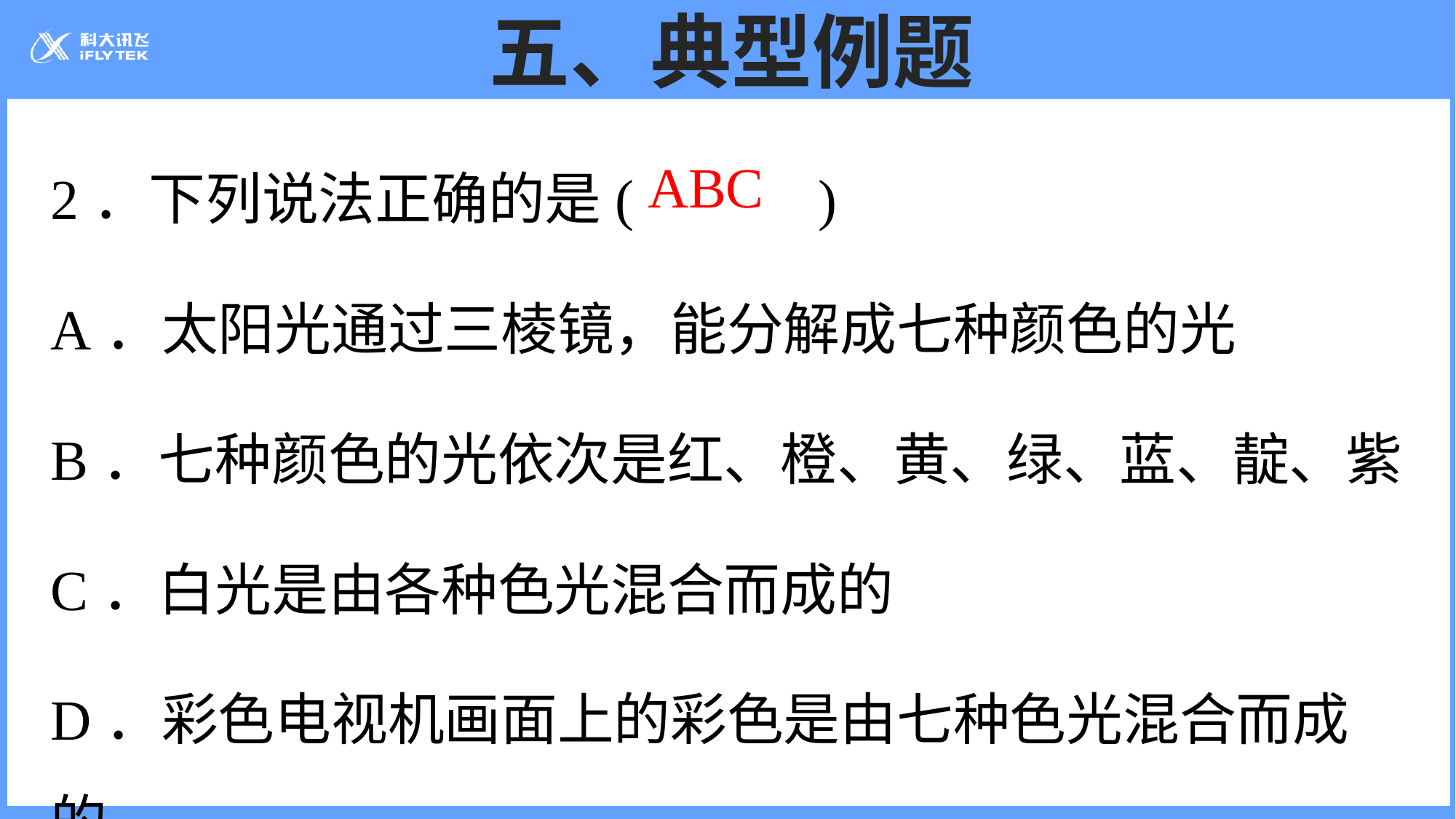

# 五、典型例题
2．下列说法正确的是(             )
A．太阳光通过三棱镜，能分解成七种颜色的光
B．七种颜色的光依次是红、橙、黄、绿、蓝、靛、紫
C．白光是由各种色光混合而成的
D．彩色电视机画面上的彩色是由七种色光混合而成的
ABC